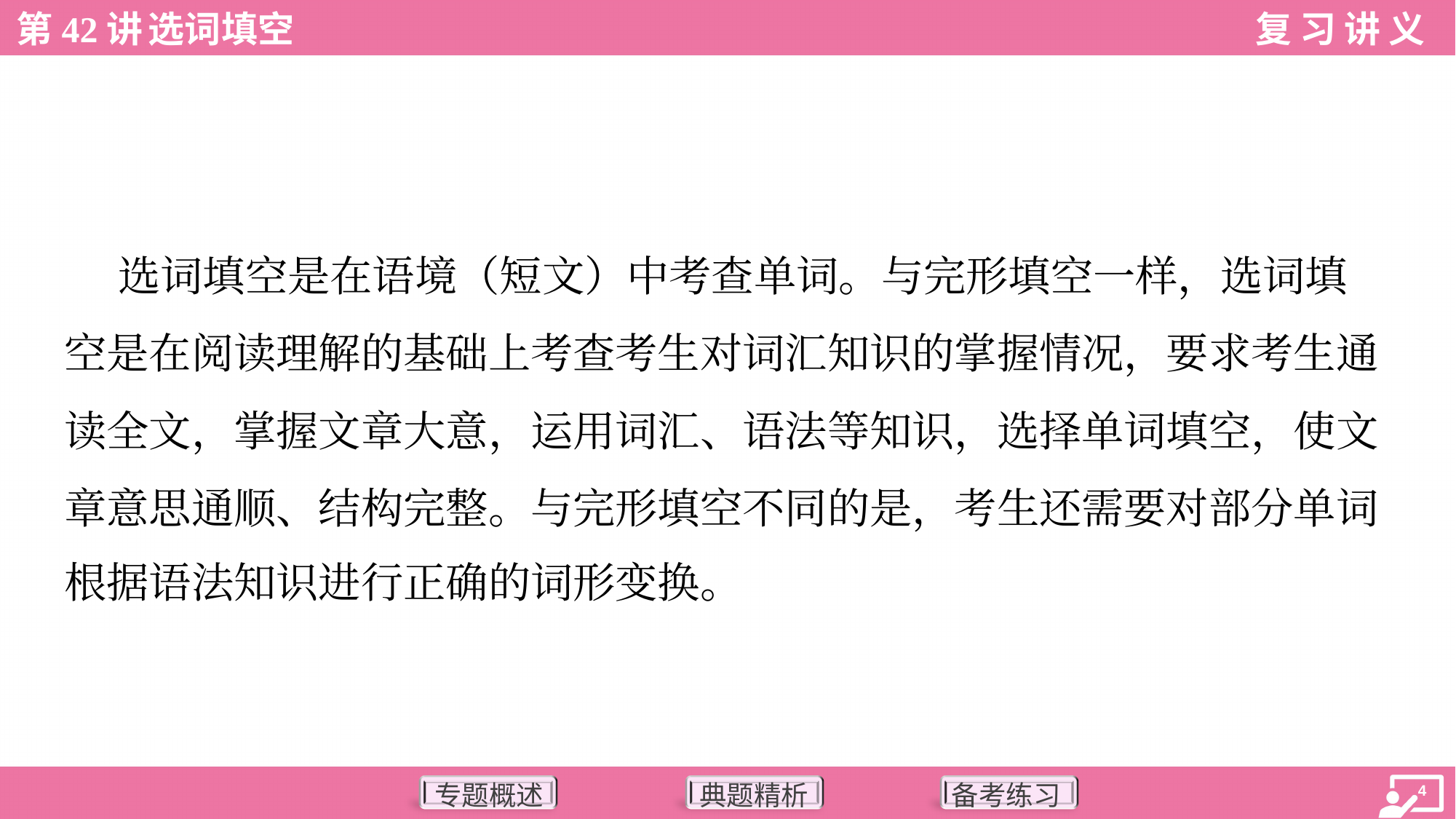

选词填空是在语境（短文）中考查单词。与完形填空一样，选词填
空是在阅读理解的基础上考查考生对词汇知识的掌握情况，要求考生通
读全文，掌握文章大意，运用词汇、语法等知识，选择单词填空，使文
章意思通顺、结构完整。与完形填空不同的是，考生还需要对部分单词
根据语法知识进行正确的词形变换。